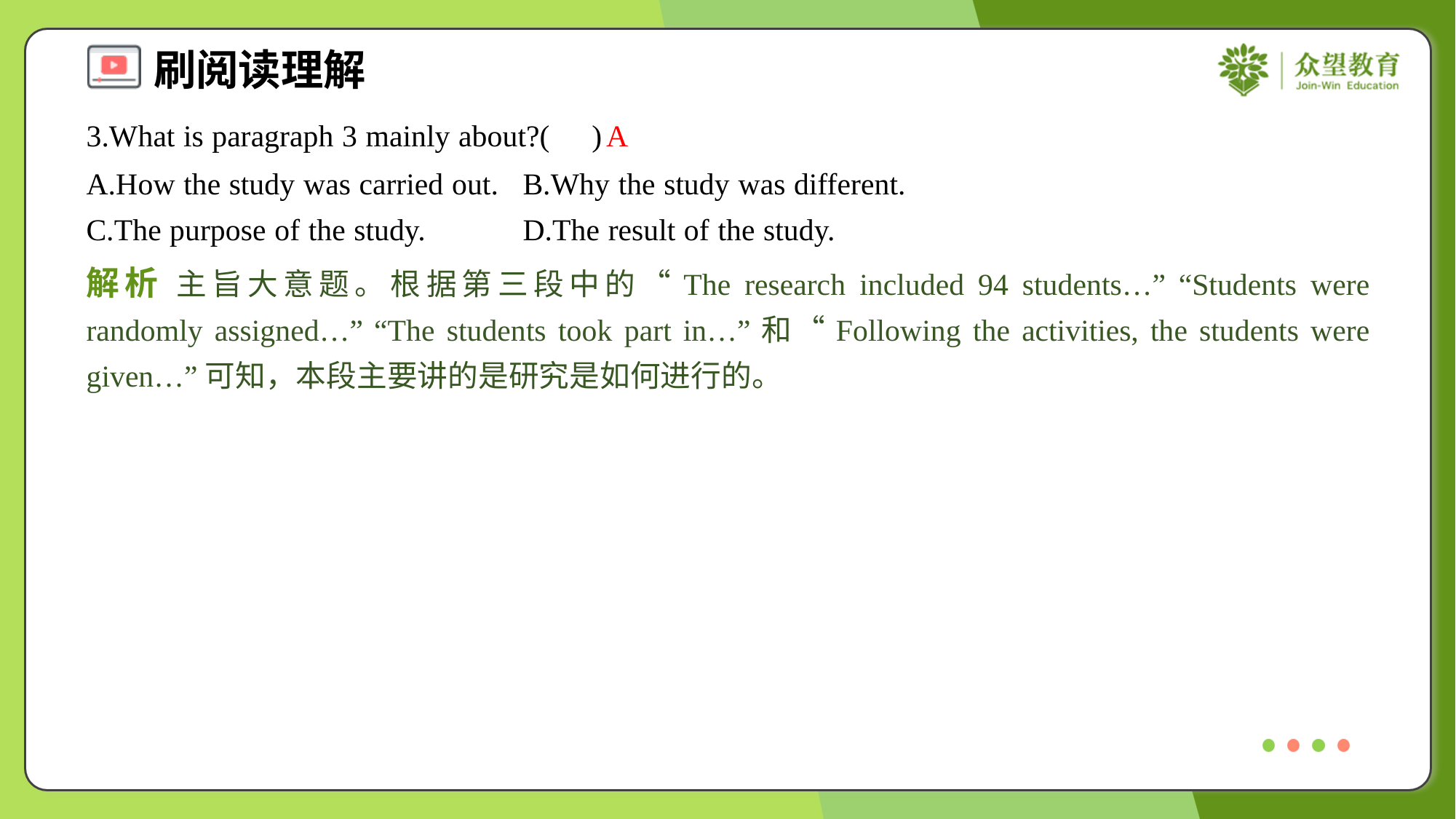

3.What is paragraph 3 mainly about?(     )
A
A.How the study was carried out.	B.Why the study was different.
C.The purpose of the study.	D.The result of the study.
解析 主旨大意题。根据第三段中的“The research included 94 students…” “Students were randomly assigned…” “The students took part in…”和“Following the activities, the students were given…”可知，本段主要讲的是研究是如何进行的。